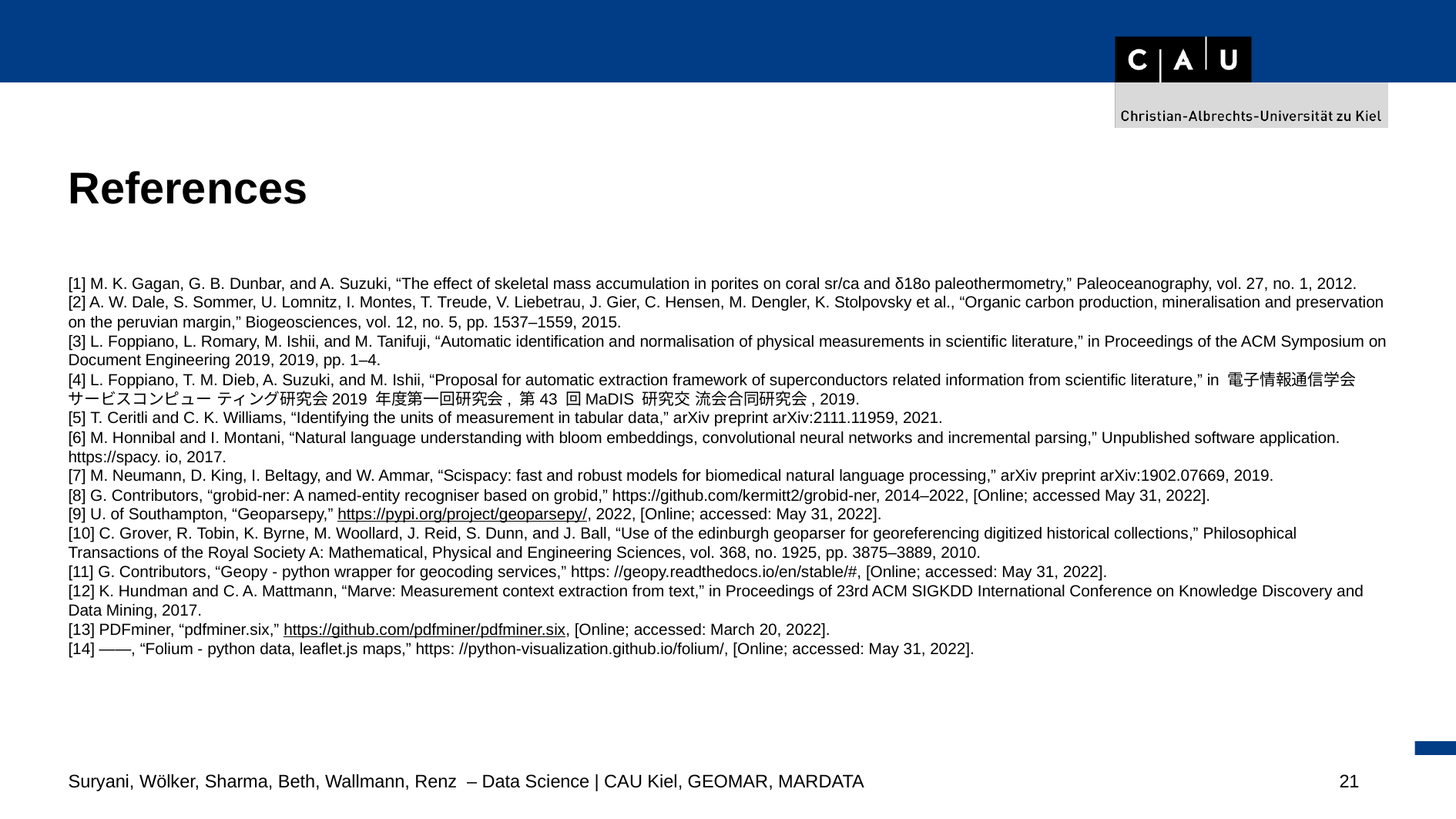

References

[1] M. K. Gagan, G. B. Dunbar, and A. Suzuki, “The effect of skeletal mass accumulation in porites on coral sr/ca and δ18o paleothermometry,” Paleoceanography, vol. 27, no. 1, 2012.
[2] A. W. Dale, S. Sommer, U. Lomnitz, I. Montes, T. Treude, V. Liebetrau, J. Gier, C. Hensen, M. Dengler, K. Stolpovsky et al., “Organic carbon production, mineralisation and preservation on the peruvian margin,” Biogeosciences, vol. 12, no. 5, pp. 1537–1559, 2015.
[3] L. Foppiano, L. Romary, M. Ishii, and M. Tanifuji, “Automatic identification and normalisation of physical measurements in scientific literature,” in Proceedings of the ACM Symposium on Document Engineering 2019, 2019, pp. 1–4.
[4] L. Foppiano, T. M. Dieb, A. Suzuki, and M. Ishii, “Proposal for automatic extraction framework of superconductors related information from scientific literature,” in 電子情報通信学会サービスコンピュー ティング研究会2019 年度第一回研究会, 第43 回MaDIS 研究交 流会合同研究会, 2019.
[5] T. Ceritli and C. K. Williams, “Identifying the units of measurement in tabular data,” arXiv preprint arXiv:2111.11959, 2021.
[6] M. Honnibal and I. Montani, “Natural language understanding with bloom embeddings, convolutional neural networks and incremental parsing,” Unpublished software application. https://spacy. io, 2017.
[7] M. Neumann, D. King, I. Beltagy, and W. Ammar, “Scispacy: fast and robust models for biomedical natural language processing,” arXiv preprint arXiv:1902.07669, 2019.
[8] G. Contributors, “grobid-ner: A named-entity recogniser based on grobid,” https://github.com/kermitt2/grobid-ner, 2014–2022, [Online; accessed May 31, 2022].
[9] U. of Southampton, “Geoparsepy,” https://pypi.org/project/geoparsepy/, 2022, [Online; accessed: May 31, 2022].
[10] C. Grover, R. Tobin, K. Byrne, M. Woollard, J. Reid, S. Dunn, and J. Ball, “Use of the edinburgh geoparser for georeferencing digitized historical collections,” Philosophical Transactions of the Royal Society A: Mathematical, Physical and Engineering Sciences, vol. 368, no. 1925, pp. 3875–3889, 2010.
[11] G. Contributors, “Geopy - python wrapper for geocoding services,” https: //geopy.readthedocs.io/en/stable/#, [Online; accessed: May 31, 2022].
[12] K. Hundman and C. A. Mattmann, “Marve: Measurement context extraction from text,” in Proceedings of 23rd ACM SIGKDD International Conference on Knowledge Discovery and Data Mining, 2017.
[13] PDFminer, “pdfminer.six,” https://github.com/pdfminer/pdfminer.six, [Online; accessed: March 20, 2022].
[14] ——, “Folium - python data, leaflet.js maps,” https: //python-visualization.github.io/folium/, [Online; accessed: May 31, 2022].
Suryani, Wölker, Sharma, Beth, Wallmann, Renz  – Data Science | CAU Kiel, GEOMAR, MARDATA					21